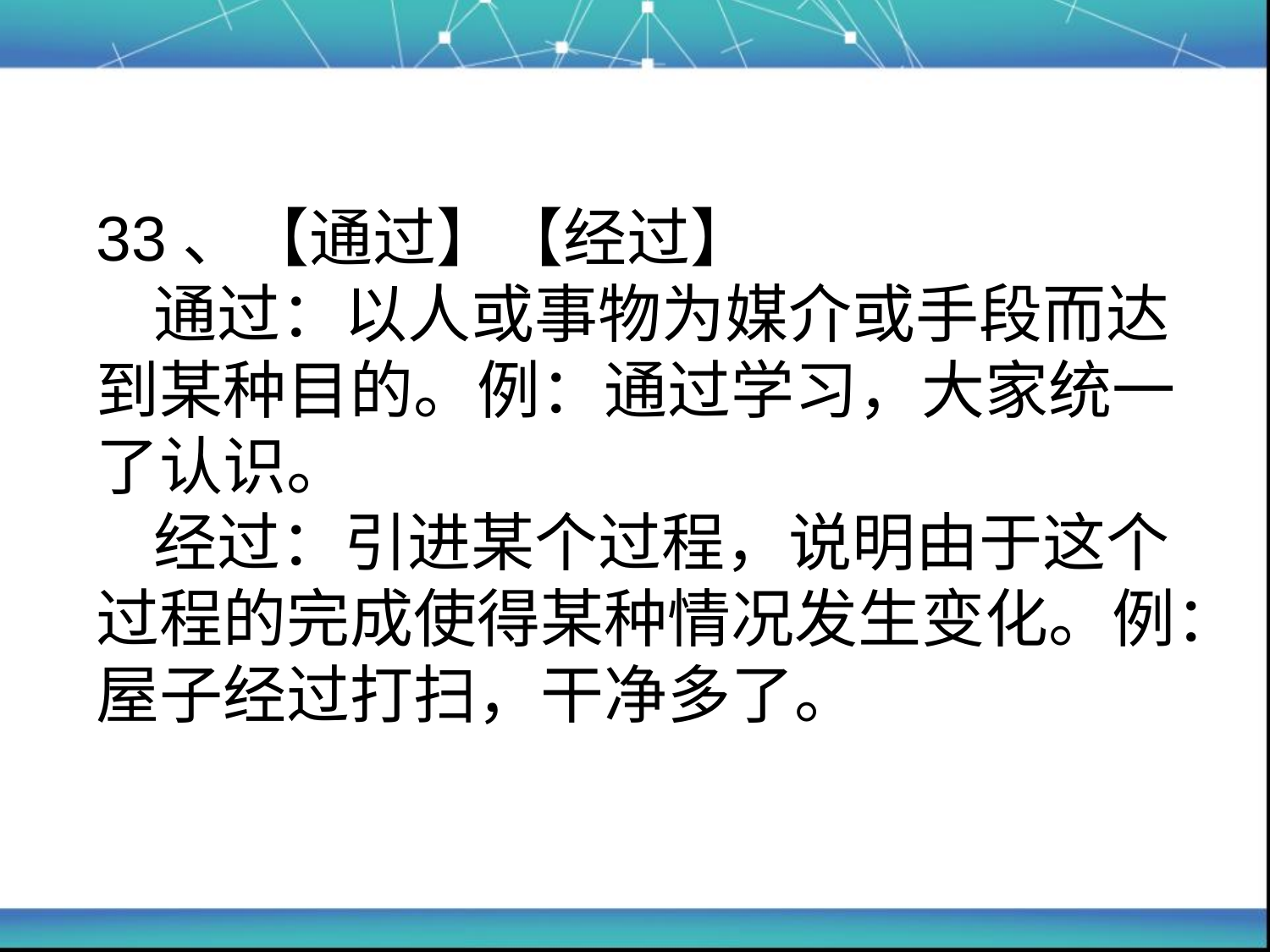

# 33、【通过】【经过】 通过：以人或事物为媒介或手段而达到某种目的。例：通过学习，大家统一了认识。 经过：引进某个过程，说明由于这个过程的完成使得某种情况发生变化。例：屋子经过打扫，干净多了。